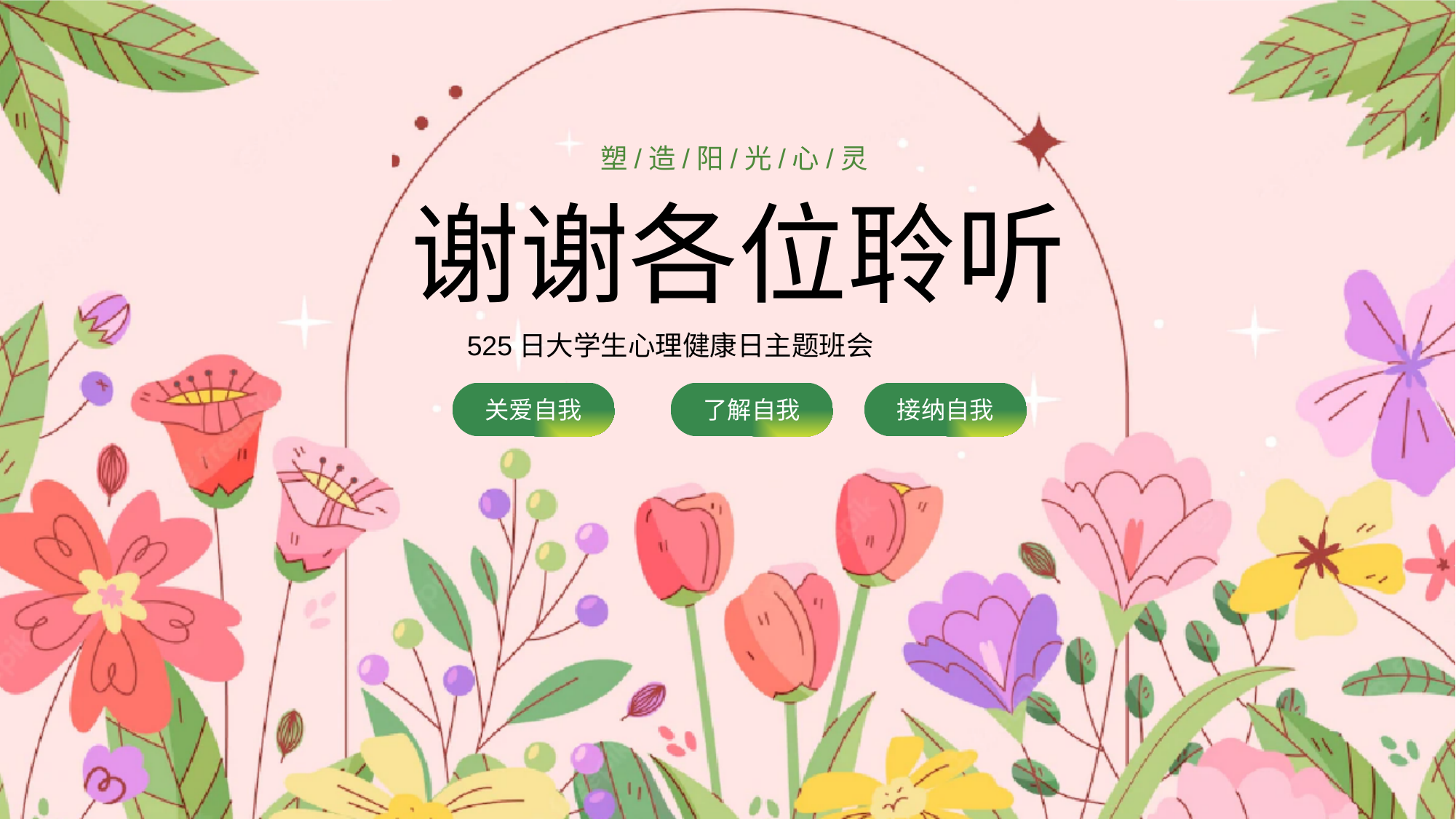

塑/造/阳/光/心/灵
谢谢各位聆听
525日大学生心理健康日主题班会
关爱自我
了解自我
接纳自我